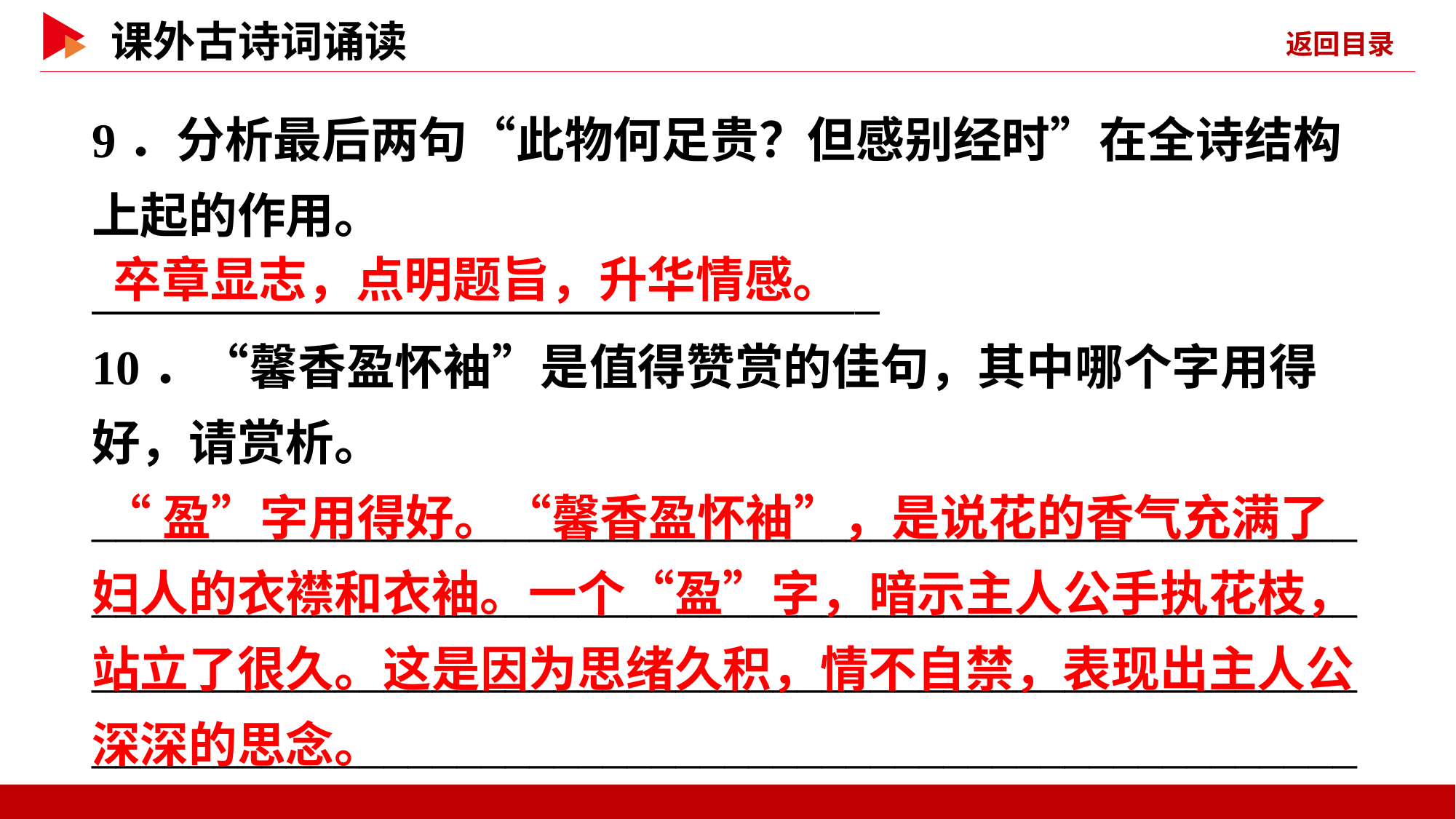

9．分析最后两句“此物何足贵？但感别经时”在全诗结构上起的作用。
                                                         _
10．“馨香盈怀袖”是值得赞赏的佳句，其中哪个字用得好，请赏析。
________________________________________________________________________________________________________________________________________________________________________________________________________________
 卒章显志，点明题旨，升华情感。
 “盈”字用得好。“馨香盈怀袖”，是说花的香气充满了妇人的衣襟和衣袖。一个“盈”字，暗示主人公手执花枝，站立了很久。这是因为思绪久积，情不自禁，表现出主人公深深的思念。